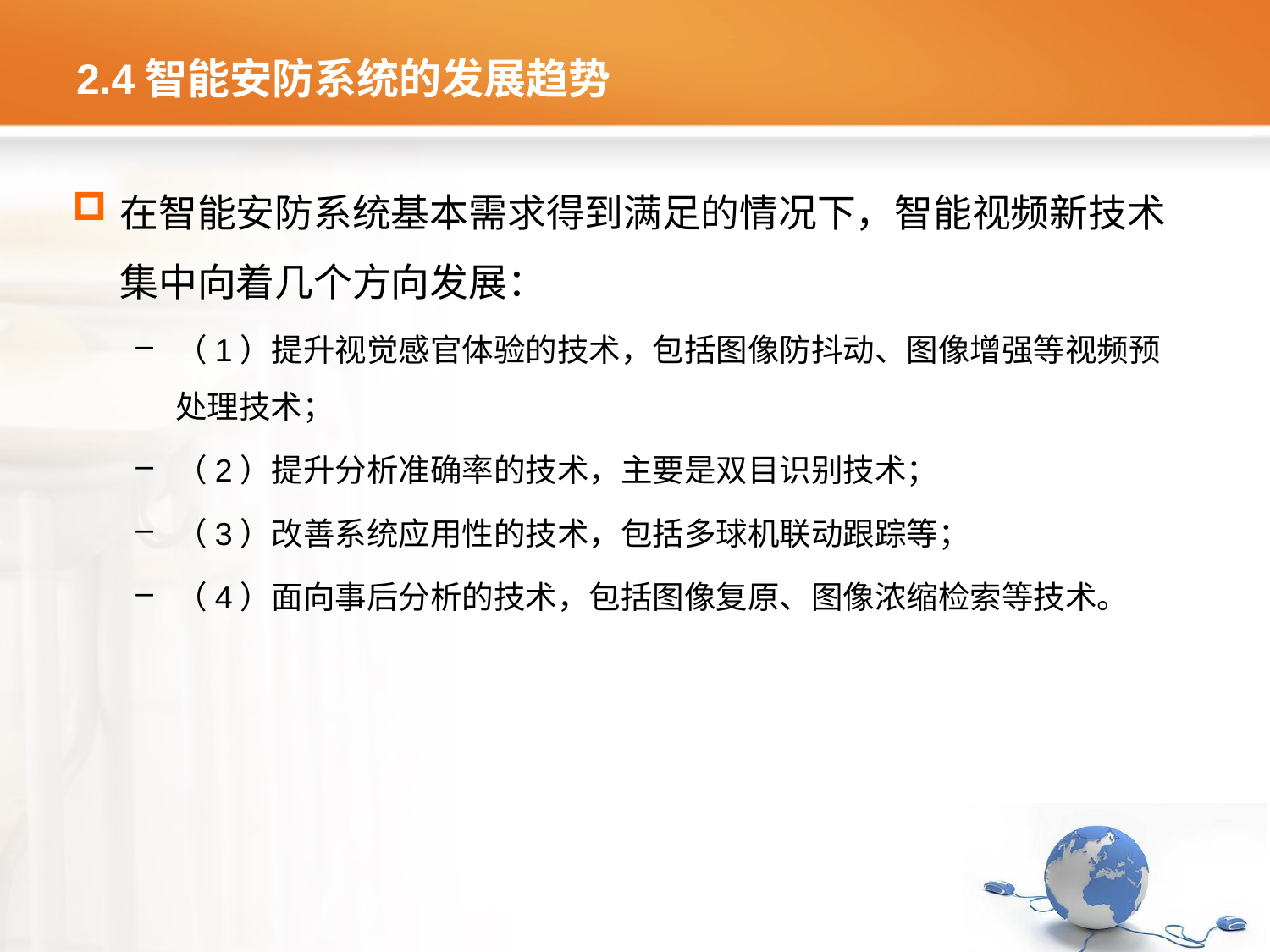

# 2.4智能安防系统的发展趋势
在智能安防系统基本需求得到满足的情况下，智能视频新技术集中向着几个方向发展：
（1）提升视觉感官体验的技术，包括图像防抖动、图像增强等视频预处理技术；
（2）提升分析准确率的技术，主要是双目识别技术；
（3）改善系统应用性的技术，包括多球机联动跟踪等；
（4）面向事后分析的技术，包括图像复原、图像浓缩检索等技术。